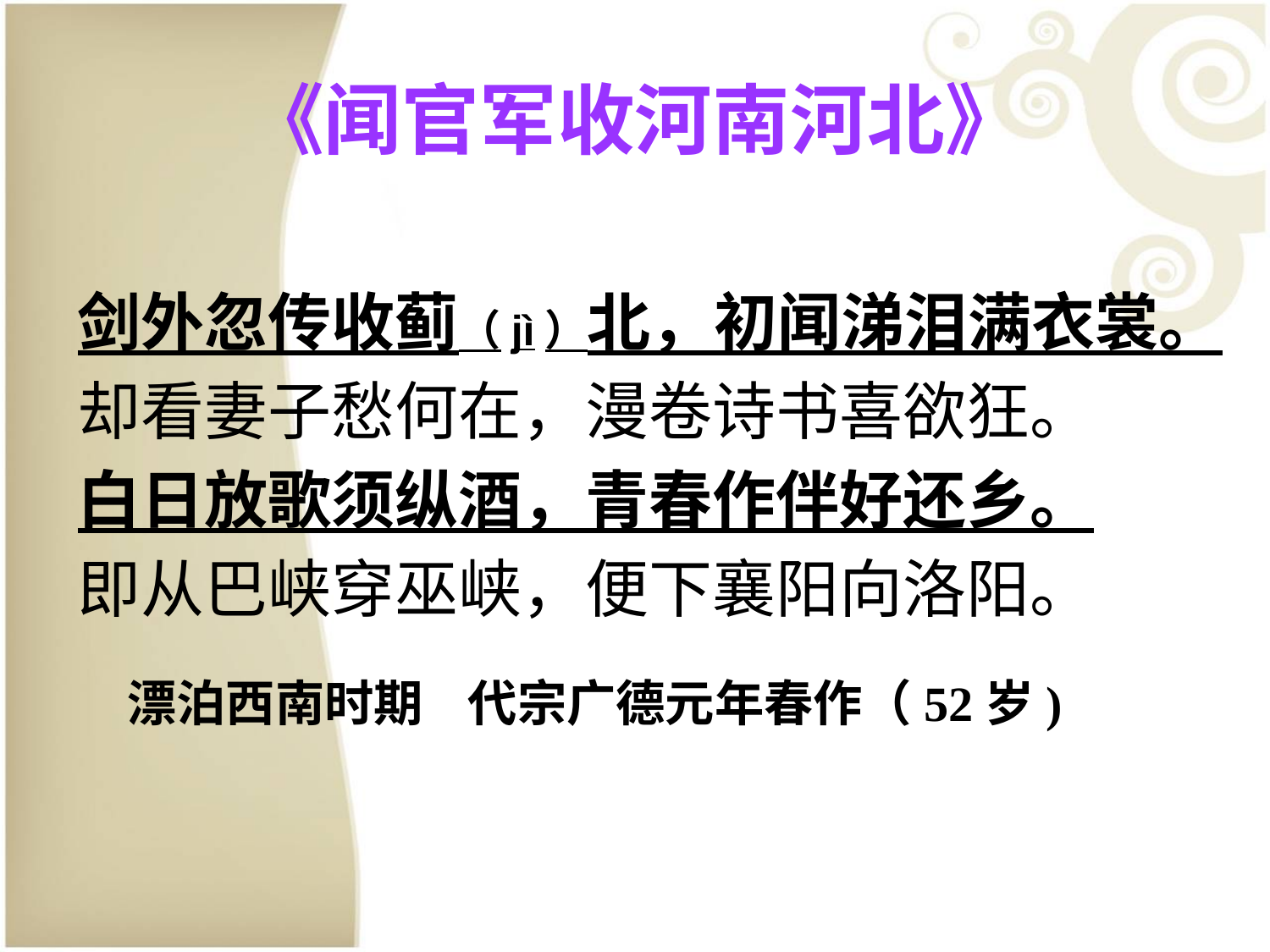

# 《闻官军收河南河北》
剑外忽传收蓟（jì）北，初闻涕泪满衣裳。
却看妻子愁何在，漫卷诗书喜欲狂。
白日放歌须纵酒，青春作伴好还乡。
即从巴峡穿巫峡，便下襄阳向洛阳。
漂泊西南时期    代宗广德元年春作（52岁)